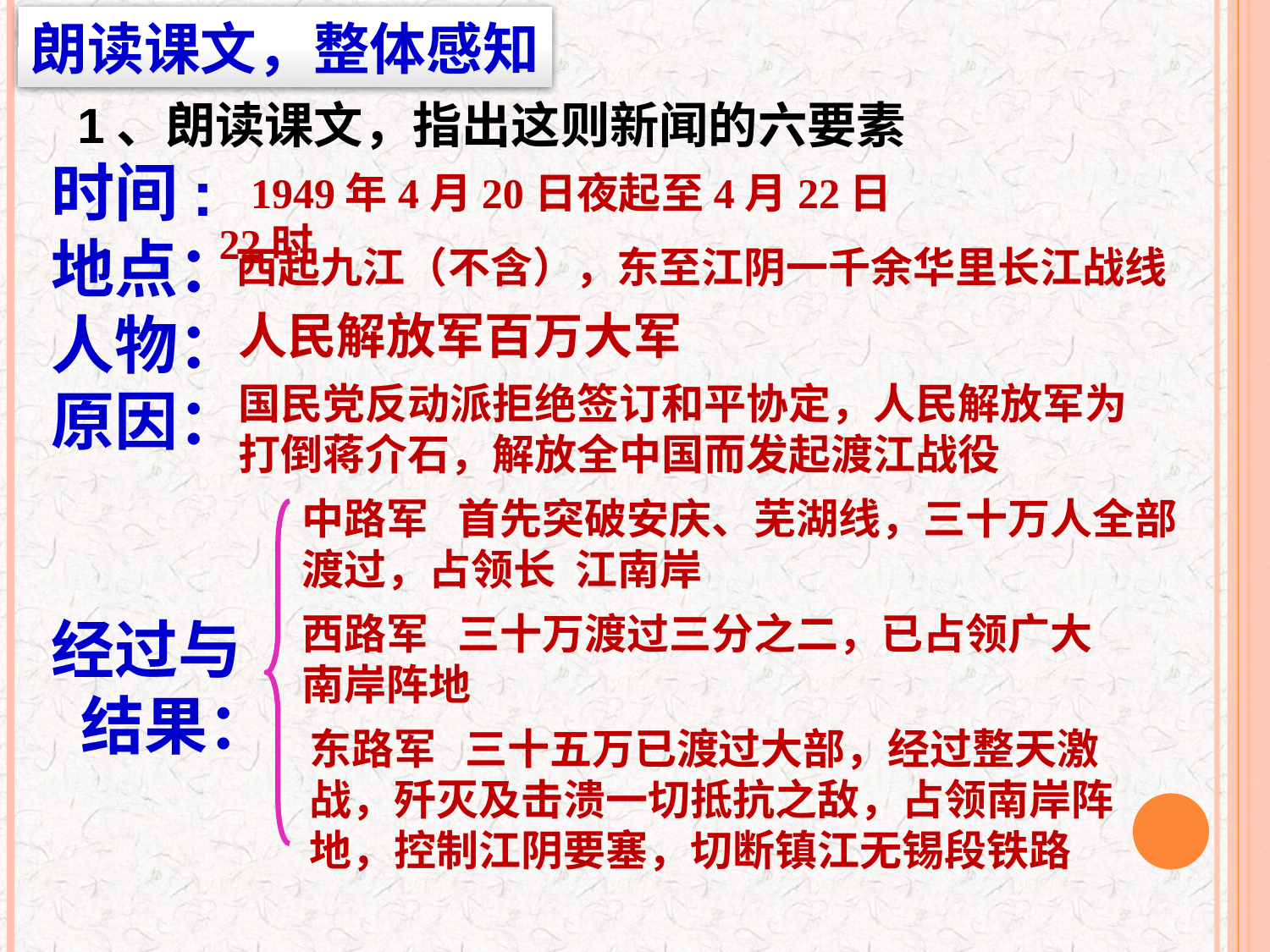

朗读课文，整体感知
1、朗读课文，指出这则新闻的六要素
时间:
地点：
人物：
原因：

经过与
 结果：
   1949年4月20日夜起至4月22日22时
 西起九江（不含），东至江阴一千余华里长江战线
 人民解放军百万大军
国民党反动派拒绝签订和平协定，人民解放军为打倒蒋介石，解放全中国而发起渡江战役
中路军   首先突破安庆、芜湖线，三十万人全部渡过，占领长  江南岸

西路军   三十万渡过三分之二，已占领广大南岸阵地
东路军   三十五万已渡过大部，经过整天激战，歼灭及击溃一切抵抗之敌，占领南岸阵地，控制江阴要塞，切断镇江无锡段铁路